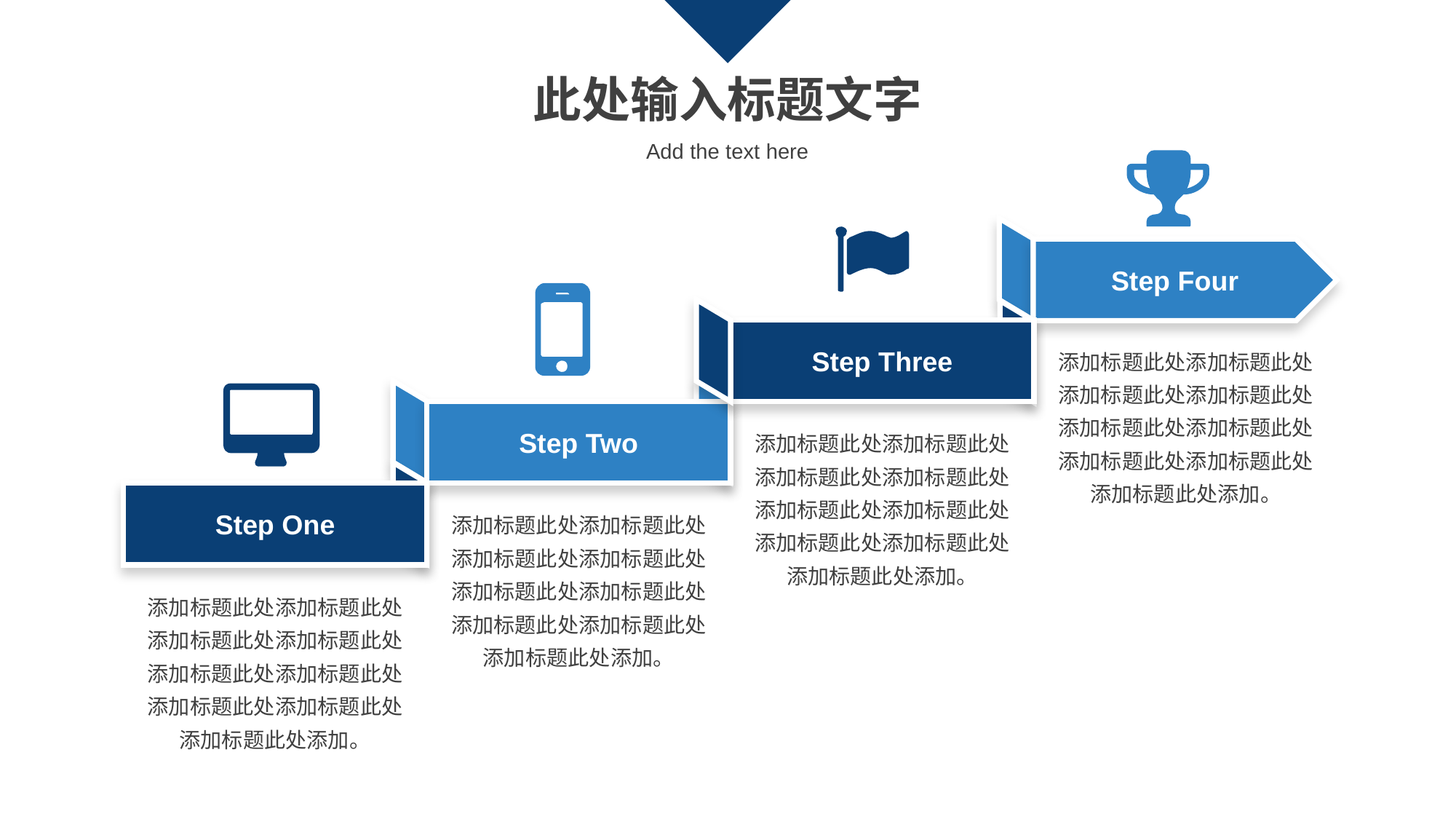

此处输入标题文字
Add the text here

Step Four

Step Three

添加标题此处添加标题此处添加标题此处添加标题此处添加标题此处添加标题此处添加标题此处添加标题此处添加标题此处添加。
Step Two

添加标题此处添加标题此处添加标题此处添加标题此处添加标题此处添加标题此处添加标题此处添加标题此处添加标题此处添加。
Step One

添加标题此处添加标题此处添加标题此处添加标题此处添加标题此处添加标题此处添加标题此处添加标题此处添加标题此处添加。
添加标题此处添加标题此处添加标题此处添加标题此处添加标题此处添加标题此处添加标题此处添加标题此处添加标题此处添加。